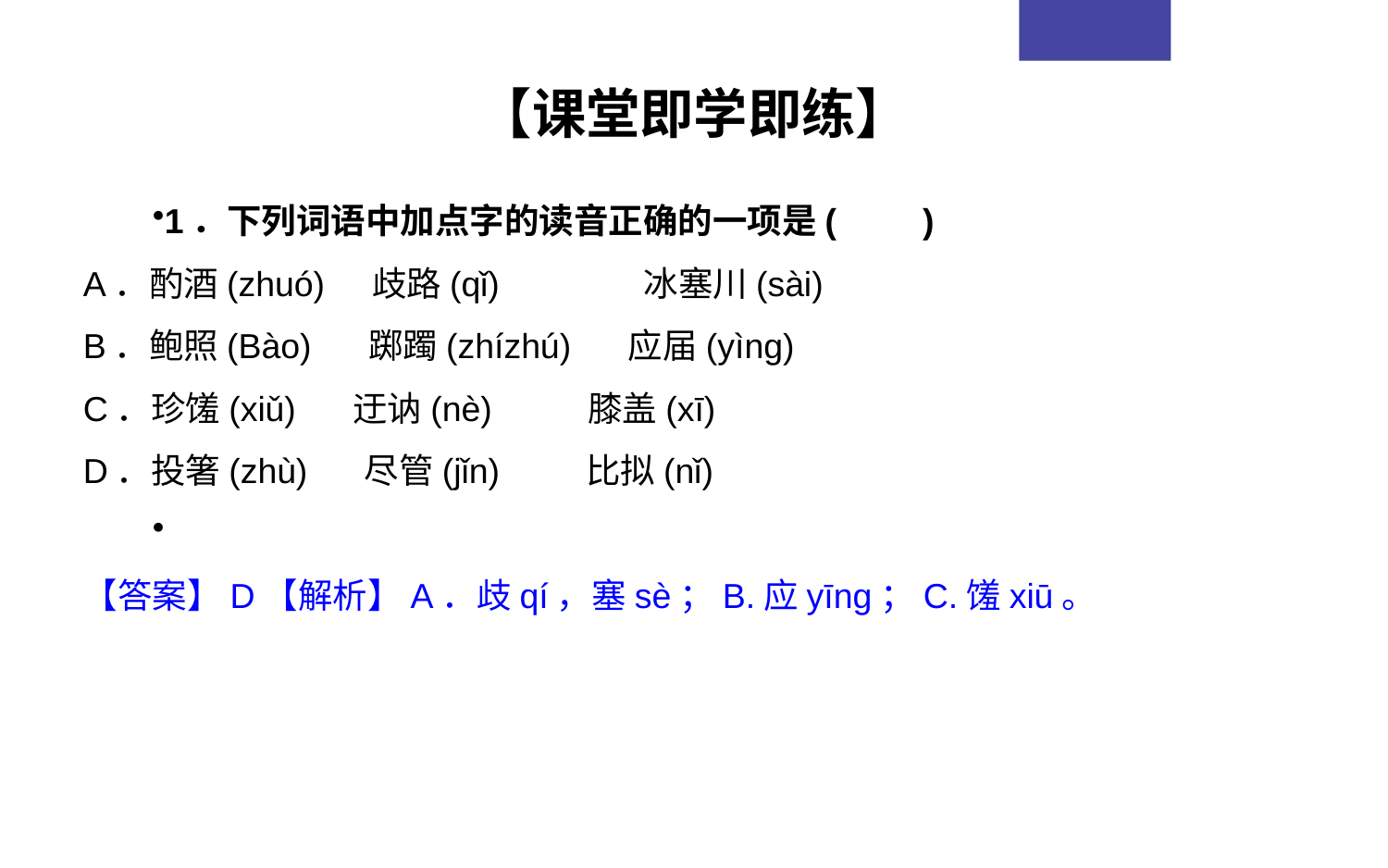

【课堂即学即练】
1．下列词语中加点字的读音正确的一项是(　　)
A．酌酒(zhuó)    歧路(qǐ)　　　    冰塞川(sài)
B．鲍照(Bào)     踯躅(zhízhú)     应届(yìnɡ)
C．珍馐(xiǔ)     迂讷(nè)         膝盖(xī)
D．投箸(zhù)     尽管(jǐn)        比拟(nǐ)
【答案】D【解析】A．歧qí，塞sè；B.应yīnɡ；C.馐xiū。